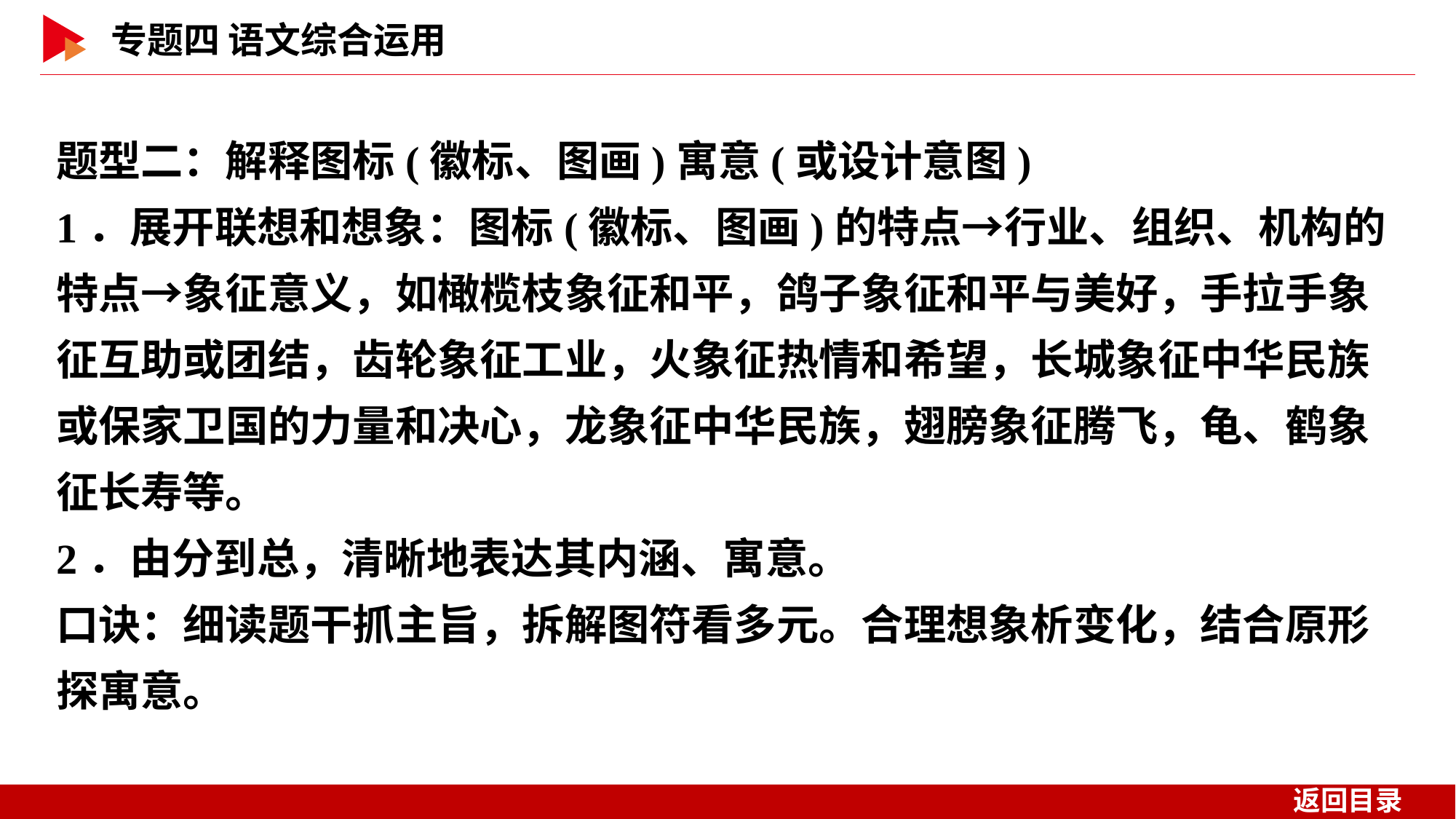

题型二：解释图标(徽标、图画)寓意(或设计意图)
1．展开联想和想象：图标(徽标、图画)的特点→行业、组织、机构的特点→象征意义，如橄榄枝象征和平，鸽子象征和平与美好，手拉手象征互助或团结，齿轮象征工业，火象征热情和希望，长城象征中华民族或保家卫国的力量和决心，龙象征中华民族，翅膀象征腾飞，龟、鹤象征长寿等。
2．由分到总，清晰地表达其内涵、寓意。
口诀：细读题干抓主旨，拆解图符看多元。合理想象析变化，结合原形探寓意。